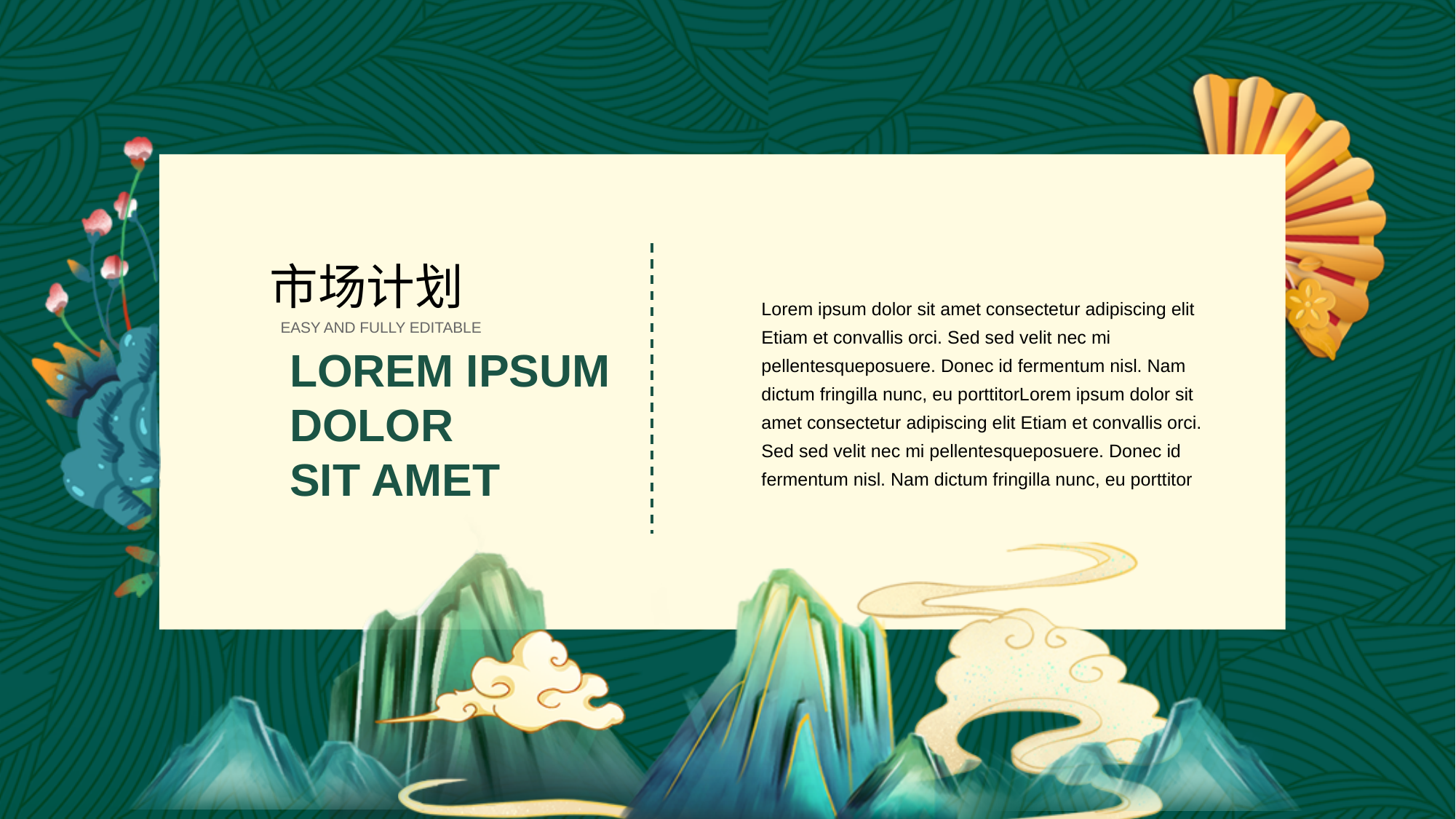

市场计划
Lorem ipsum dolor sit amet consectetur adipiscing elit Etiam et convallis orci. Sed sed velit nec mi pellentesqueposuere. Donec id fermentum nisl. Nam dictum fringilla nunc, eu porttitorLorem ipsum dolor sit amet consectetur adipiscing elit Etiam et convallis orci. Sed sed velit nec mi pellentesqueposuere. Donec id fermentum nisl. Nam dictum fringilla nunc, eu porttitor
EASY AND FULLY EDITABLE
LOREM IPSUM
DOLOR
SIT AMET